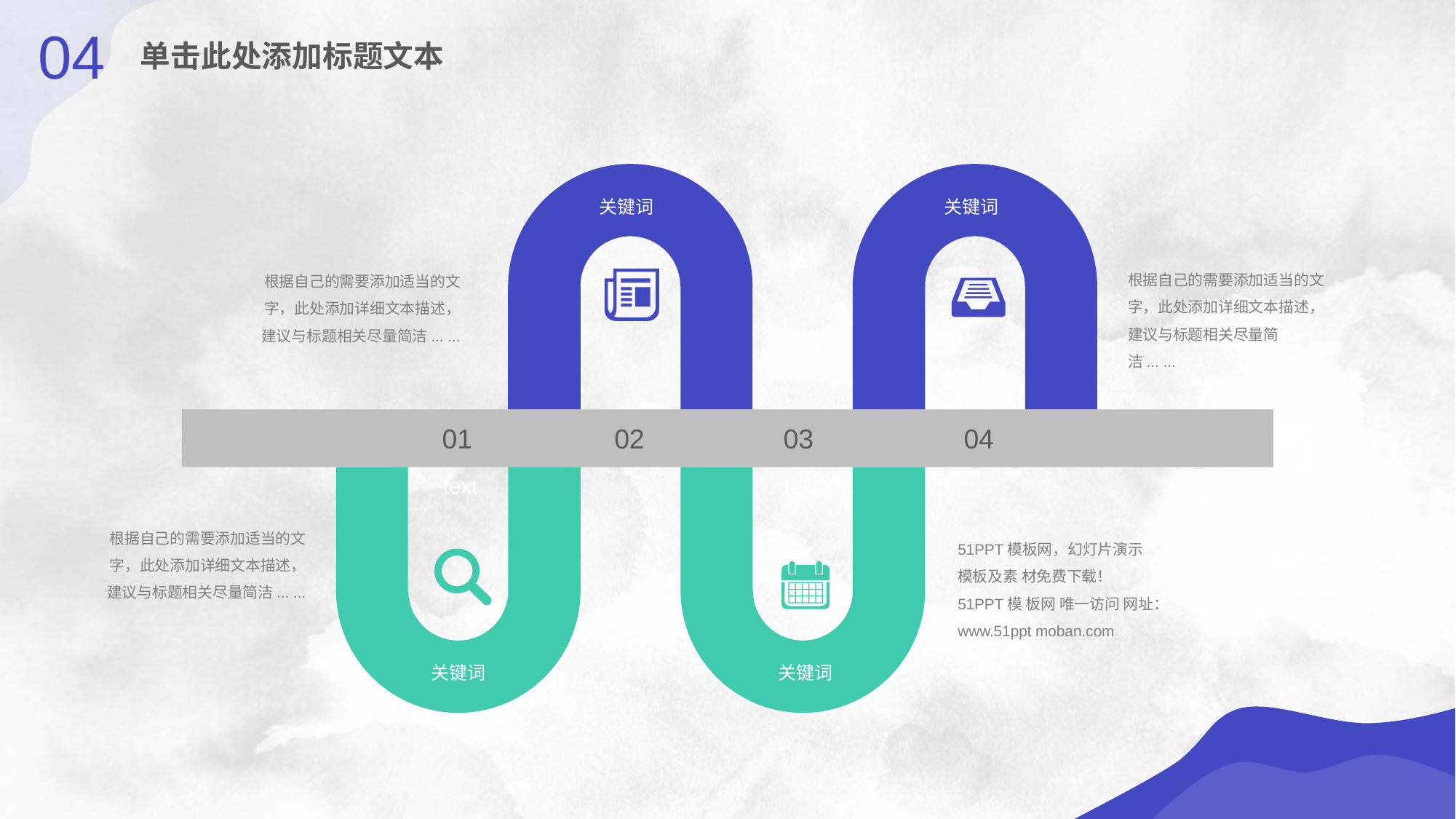

04
单击此处添加标题文本

关键词
关键词
根据自己的需要添加适当的文字，此处添加详细文本描述，建议与标题相关尽量简洁... ...
根据自己的需要添加适当的文字，此处添加详细文本描述，建议与标题相关尽量简洁... ...

01
02
03
04
text
text

根据自己的需要添加适当的文字，此处添加详细文本描述，建议与标题相关尽量简洁... ...
51PPT模板网，幻灯片演示模板及素 材免费下载！
51PPT模 板网 唯一访问 网址：www.51ppt moban.com

关键词
关键词